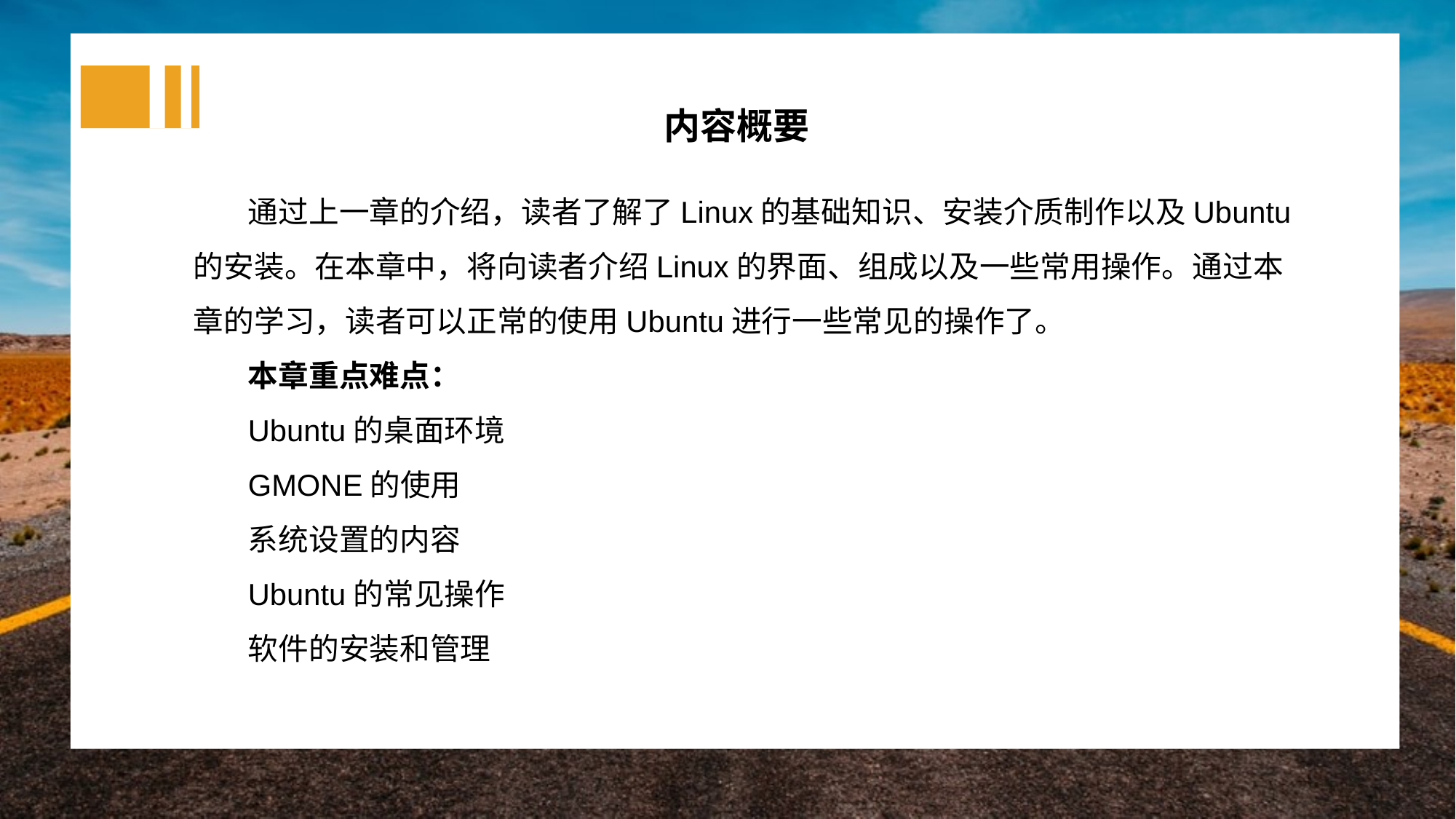

内容概要
通过上一章的介绍，读者了解了Linux的基础知识、安装介质制作以及Ubuntu的安装。在本章中，将向读者介绍Linux的界面、组成以及一些常用操作。通过本章的学习，读者可以正常的使用Ubuntu进行一些常见的操作了。
本章重点难点：
Ubuntu的桌面环境
GMONE的使用
系统设置的内容
Ubuntu的常见操作
软件的安装和管理